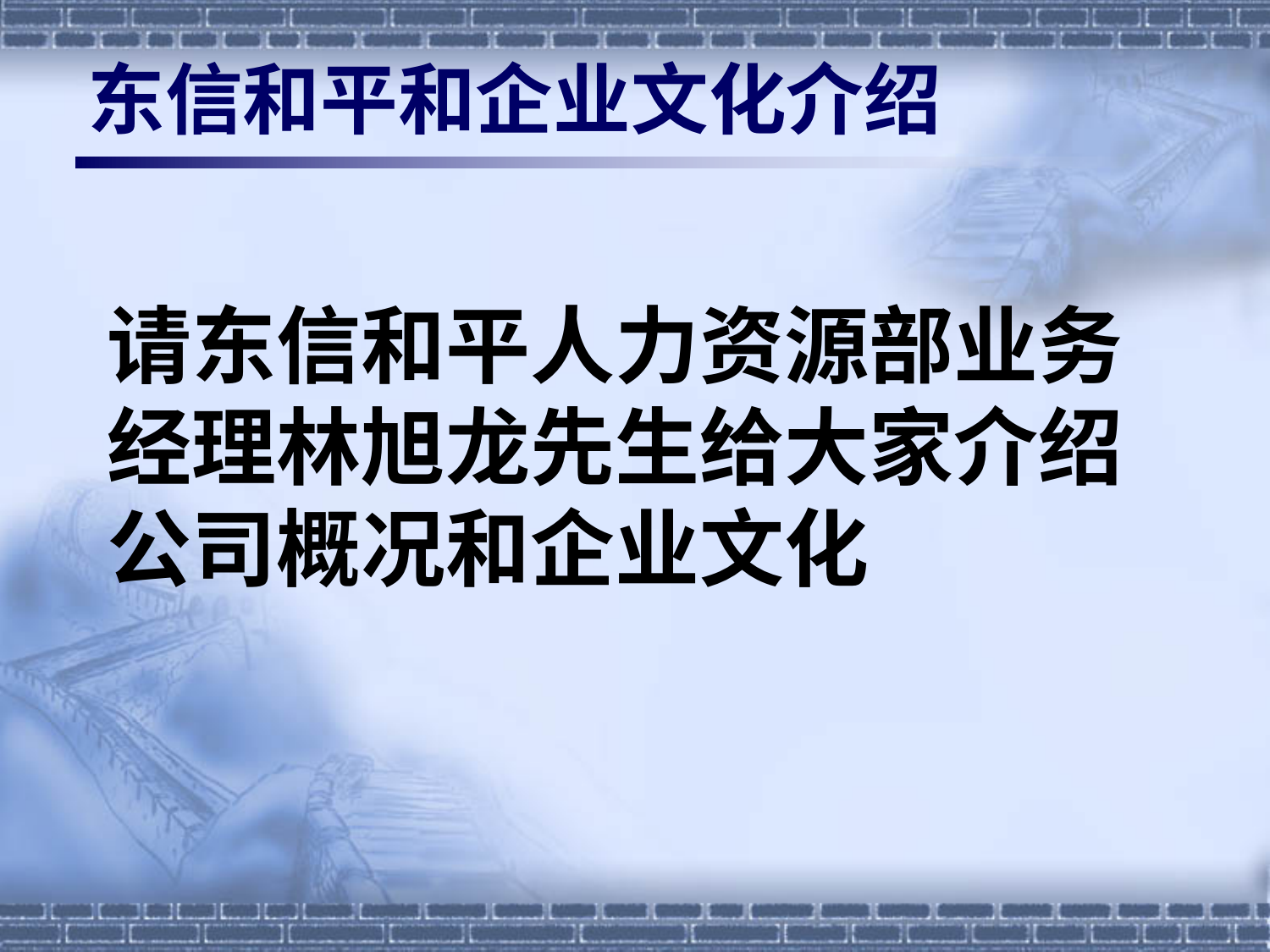

# 东信和平和企业文化介绍
请东信和平人力资源部业务经理林旭龙先生给大家介绍公司概况和企业文化